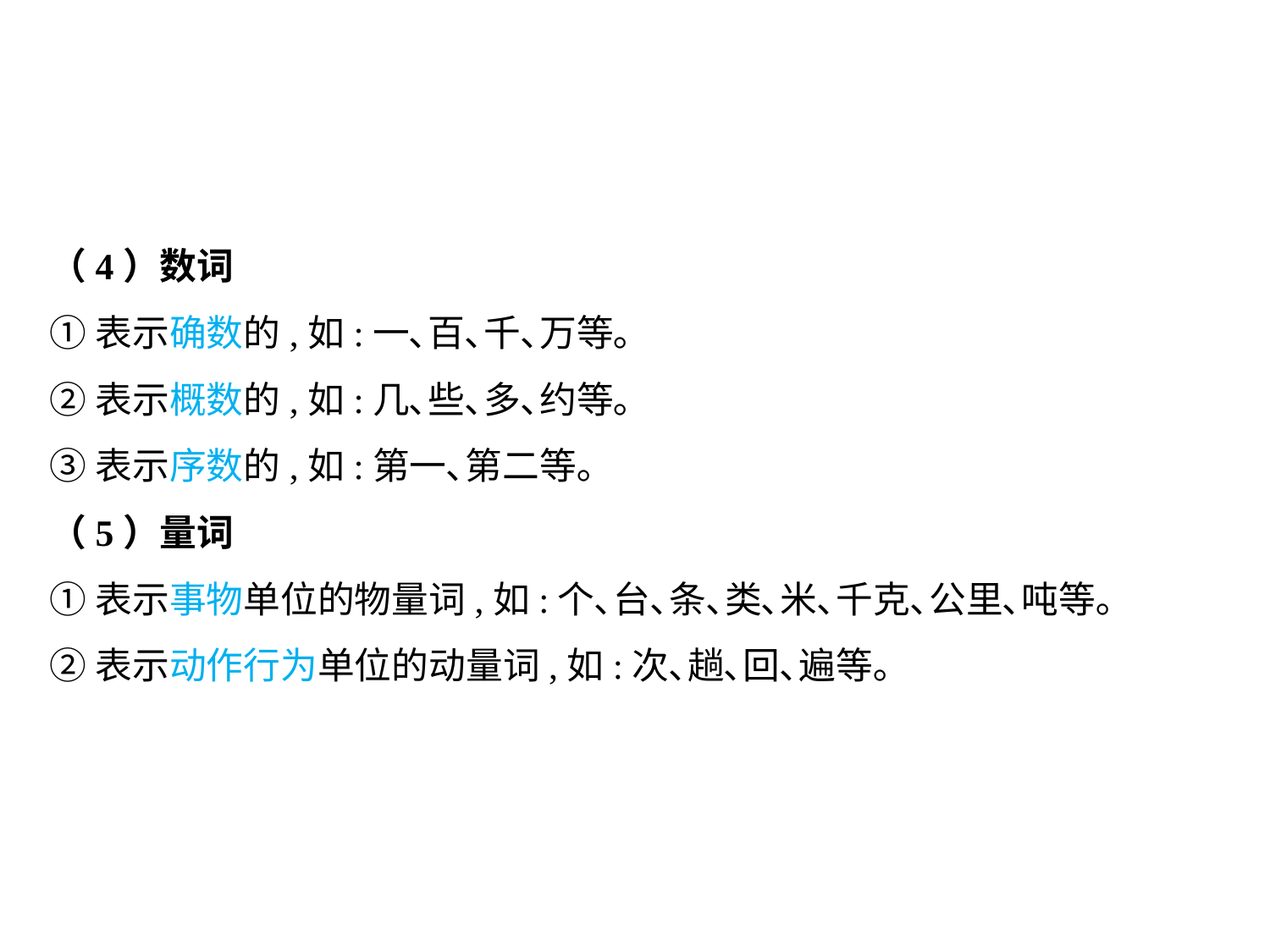

（4）数词
①表示确数的,如:一､百､千､万等｡
②表示概数的,如:几､些､多､约等｡
③表示序数的,如:第一､第二等｡
（5）量词
①表示事物单位的物量词,如:个､台､条､类､米､千克､公里､吨等｡
②表示动作行为单位的动量词,如:次､趟､回､遍等｡